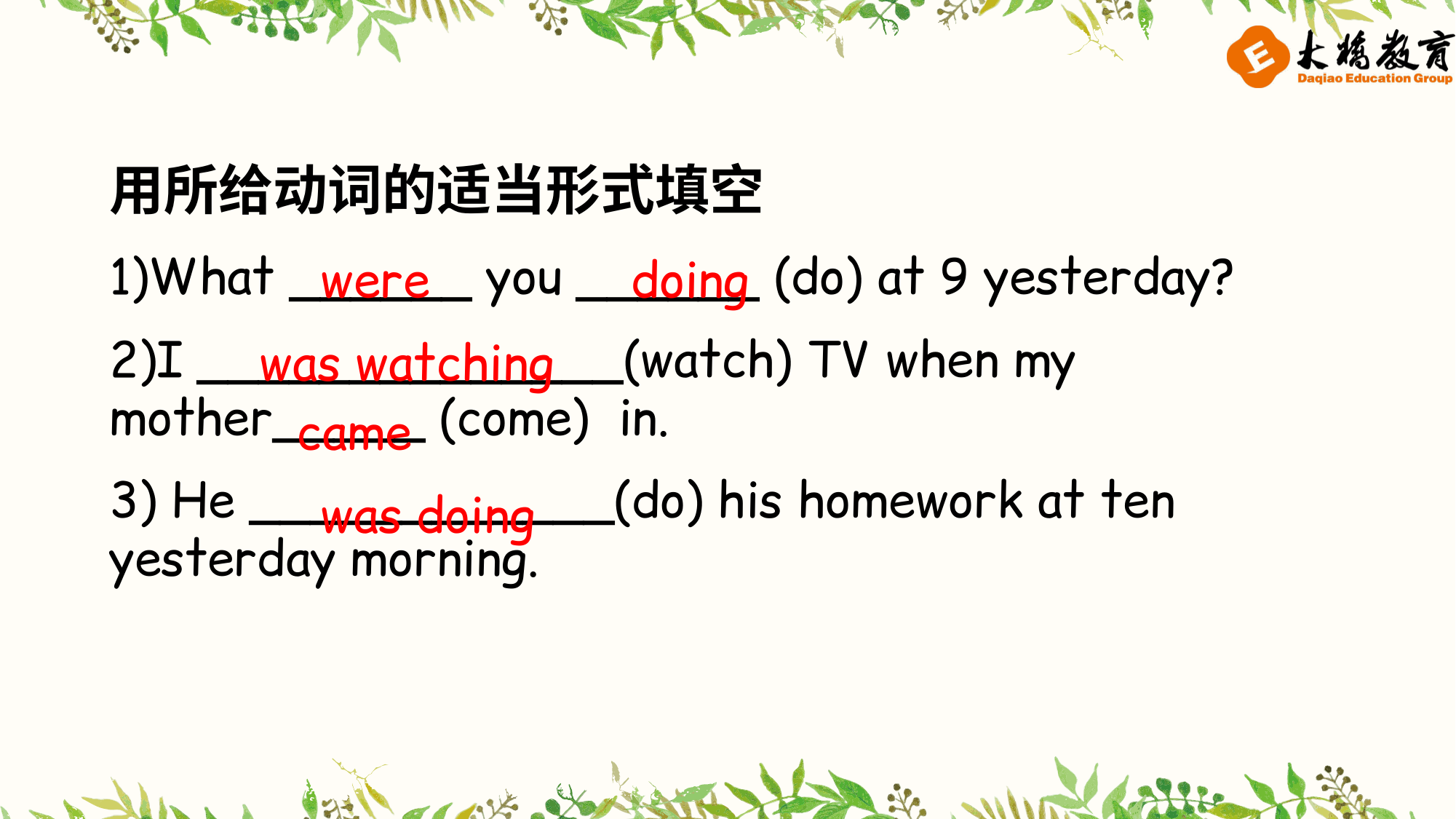

用所给动词的适当形式填空
1)What ______ you ______ (do) at 9 yesterday?
2)I ______________(watch) TV when my mother_____ (come)  in.
3) He ____________(do) his homework at ten yesterday morning.
were
doing
was watching
came
was doing